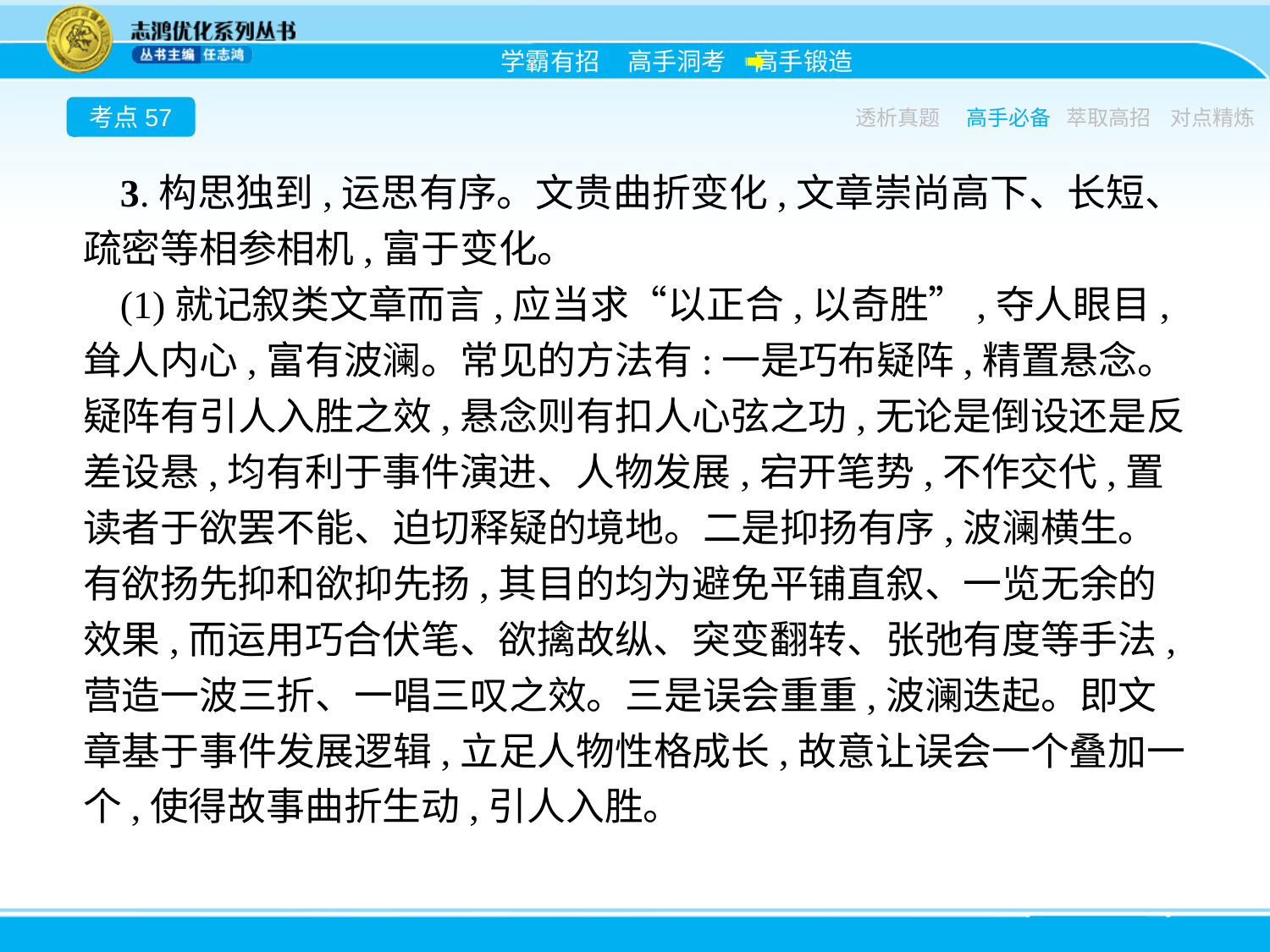

考点57
透析真题
高手必备
萃取高招
对点精炼
3.构思独到,运思有序。文贵曲折变化,文章崇尚高下、长短、疏密等相参相机,富于变化。
(1)就记叙类文章而言,应当求“以正合,以奇胜”,夺人眼目,耸人内心,富有波澜。常见的方法有:一是巧布疑阵,精置悬念。疑阵有引人入胜之效,悬念则有扣人心弦之功,无论是倒设还是反差设悬,均有利于事件演进、人物发展,宕开笔势,不作交代,置读者于欲罢不能、迫切释疑的境地。二是抑扬有序,波澜横生。有欲扬先抑和欲抑先扬,其目的均为避免平铺直叙、一览无余的效果,而运用巧合伏笔、欲擒故纵、突变翻转、张弛有度等手法,营造一波三折、一唱三叹之效。三是误会重重,波澜迭起。即文章基于事件发展逻辑,立足人物性格成长,故意让误会一个叠加一个,使得故事曲折生动,引人入胜。